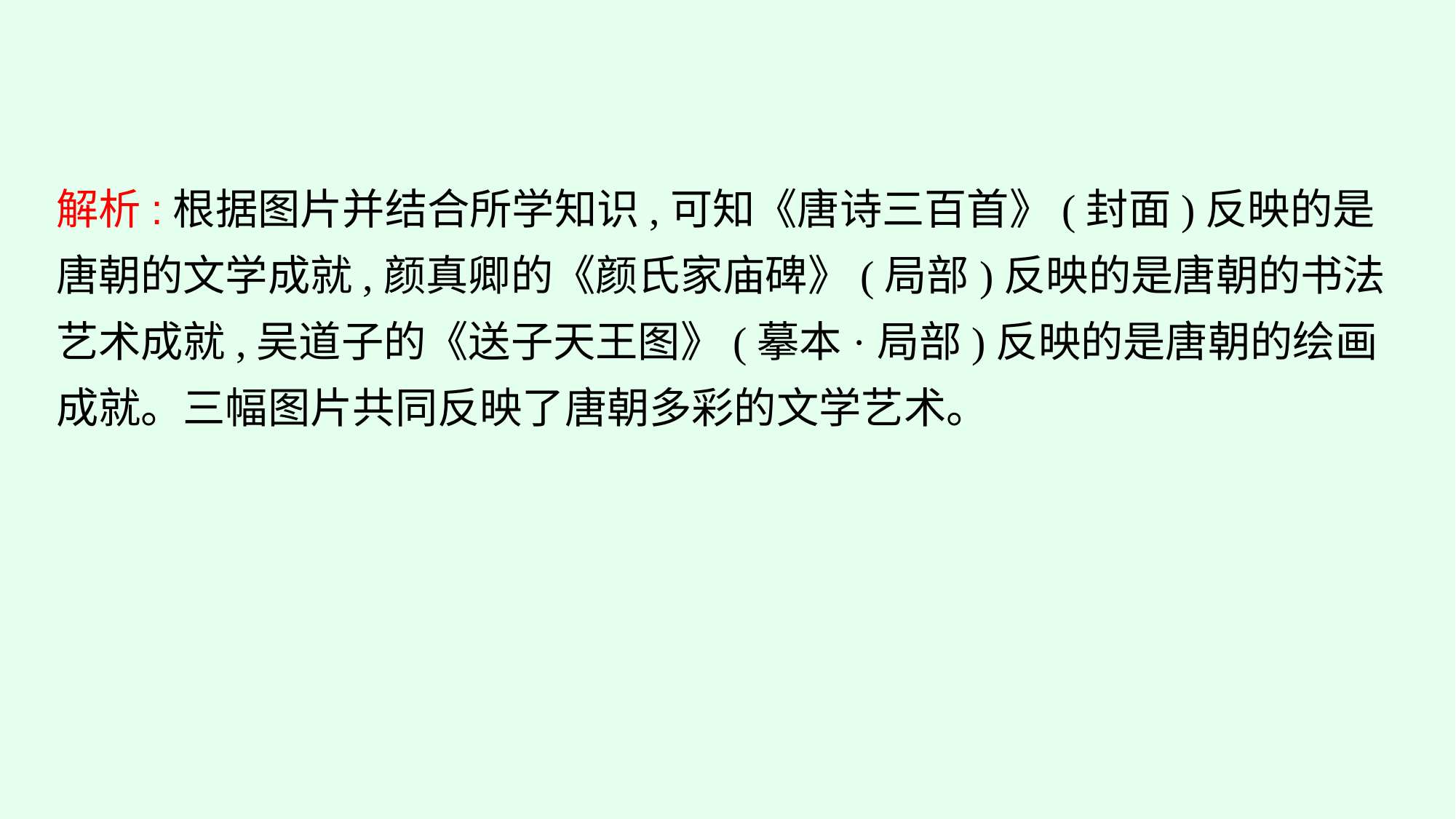

解析:根据图片并结合所学知识,可知《唐诗三百首》(封面)反映的是唐朝的文学成就,颜真卿的《颜氏家庙碑》(局部)反映的是唐朝的书法艺术成就,吴道子的《送子天王图》(摹本·局部)反映的是唐朝的绘画成就。三幅图片共同反映了唐朝多彩的文学艺术。